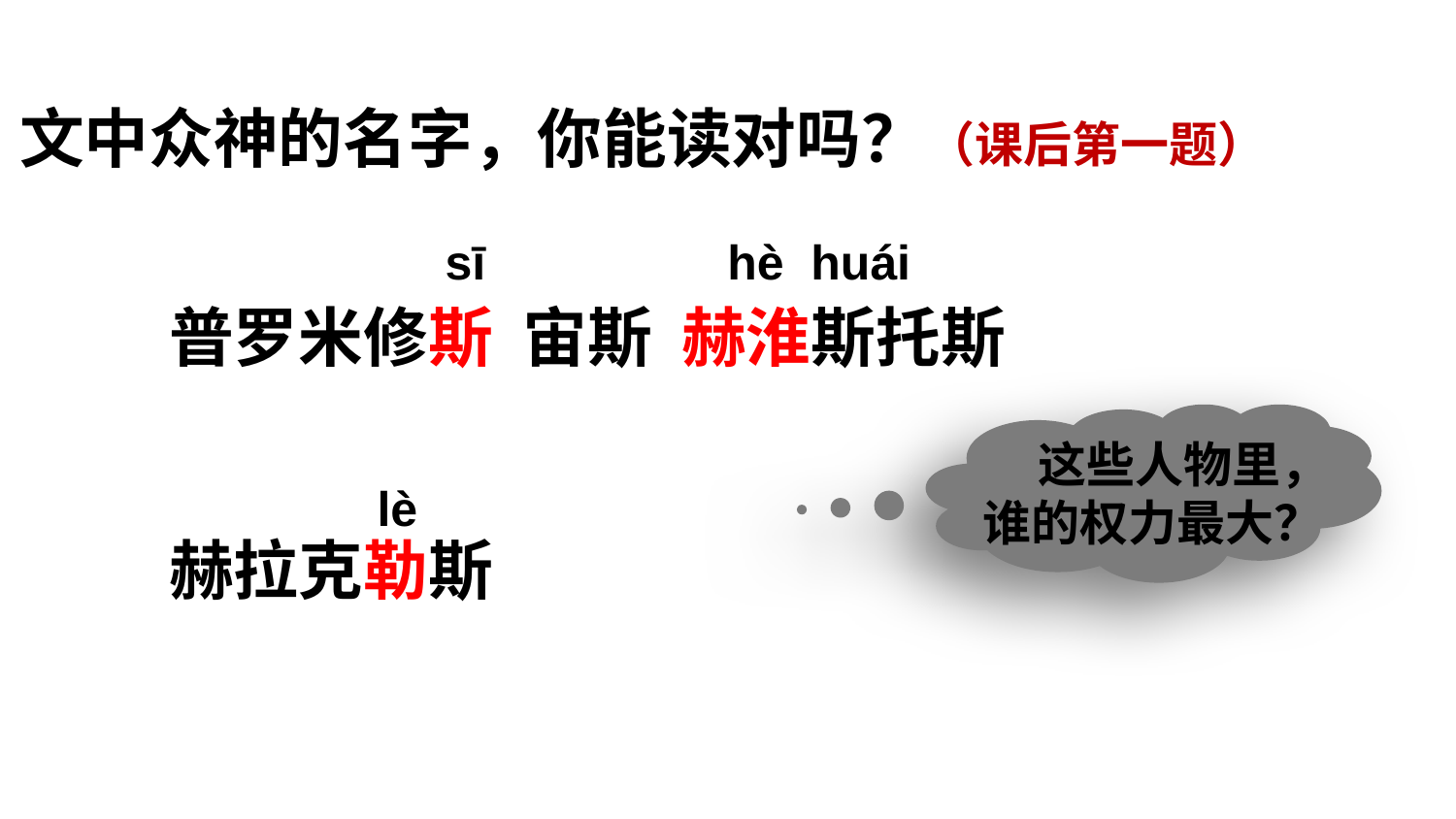

文中众神的名字，你能读对吗？（课后第一题）
sī
hè  huái
普罗米修斯  宙斯  赫淮斯托斯

赫拉克勒斯

    这些人物里，谁的权力最大？
lè